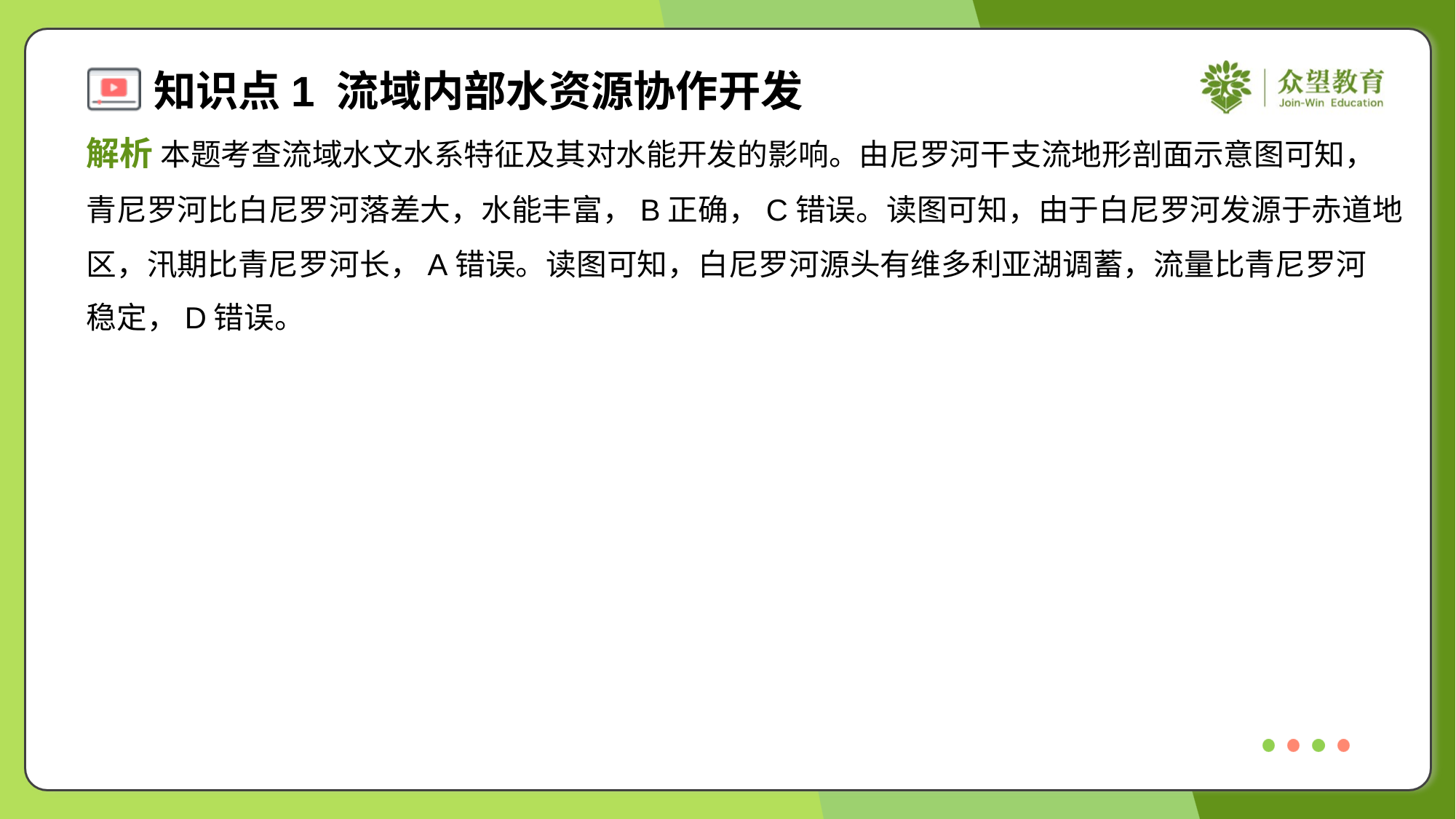

解析 本题考查流域水文水系特征及其对水能开发的影响。由尼罗河干支流地形剖面示意图可知，
青尼罗河比白尼罗河落差大，水能丰富，B正确，C错误。读图可知，由于白尼罗河发源于赤道地
区，汛期比青尼罗河长，A错误。读图可知，白尼罗河源头有维多利亚湖调蓄，流量比青尼罗河
稳定，D错误。